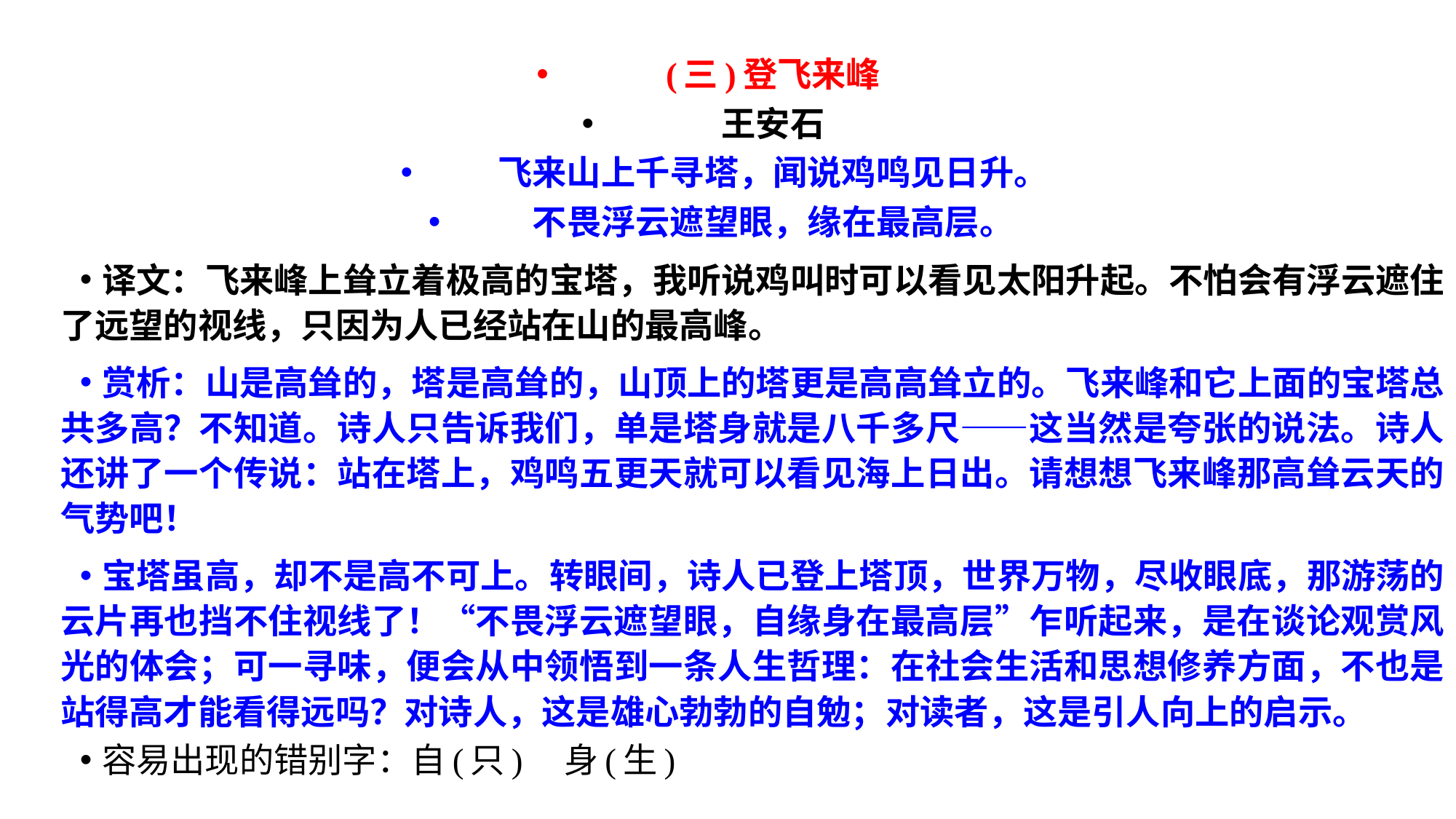

(三)登飞来峰
王安石
飞来山上千寻塔，闻说鸡鸣见日升。
不畏浮云遮望眼，缘在最高层。
译文：飞来峰上耸立着极高的宝塔，我听说鸡叫时可以看见太阳升起。不怕会有浮云遮住了远望的视线，只因为人已经站在山的最高峰。
赏析：山是高耸的，塔是高耸的，山顶上的塔更是高高耸立的。飞来峰和它上面的宝塔总共多高？不知道。诗人只告诉我们，单是塔身就是八千多尺——这当然是夸张的说法。诗人还讲了一个传说：站在塔上，鸡鸣五更天就可以看见海上日出。请想想飞来峰那高耸云天的气势吧！
宝塔虽高，却不是高不可上。转眼间，诗人已登上塔顶，世界万物，尽收眼底，那游荡的云片再也挡不住视线了！“不畏浮云遮望眼，自缘身在最高层”乍听起来，是在谈论观赏风光的体会；可一寻味，便会从中领悟到一条人生哲理：在社会生活和思想修养方面，不也是站得高才能看得远吗？对诗人，这是雄心勃勃的自勉；对读者，这是引人向上的启示。
容易出现的错别字：自(只)　身(生)